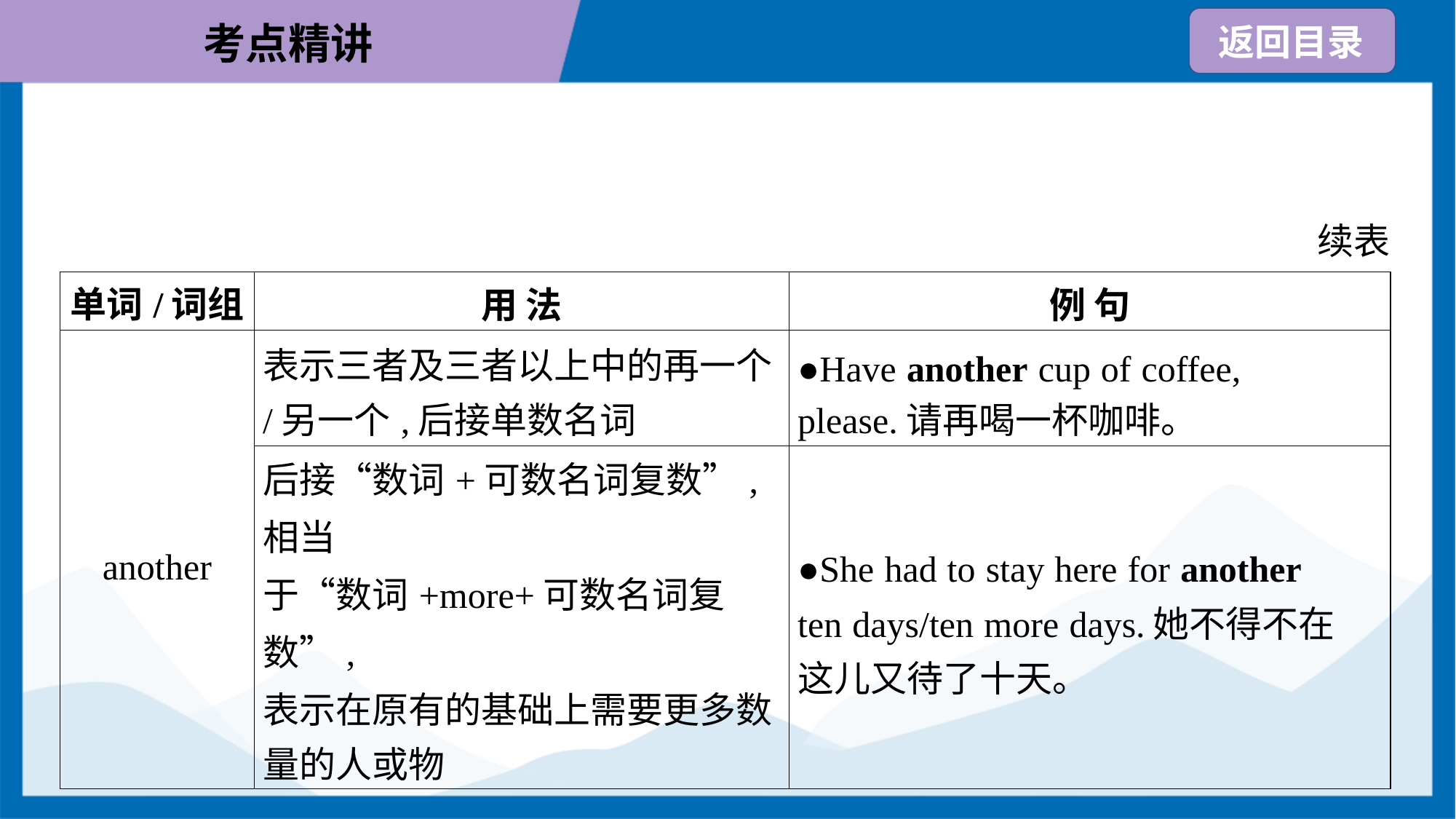

续表
| 单词/词组 | 用 法 | 例 句 |
| --- | --- | --- |
| another | 表示三者及三者以上中的再一个 /另一个,后接单数名词 | ●Have another cup of coffee, please.请再喝一杯咖啡。 |
|  | 后接“数词+可数名词复数”,相当 于“数词+more+可数名词复数”, 表示在原有的基础上需要更多数 量的人或物 | ●She had to stay here for another ten days/ten more days.她不得不在 这儿又待了十天。 |